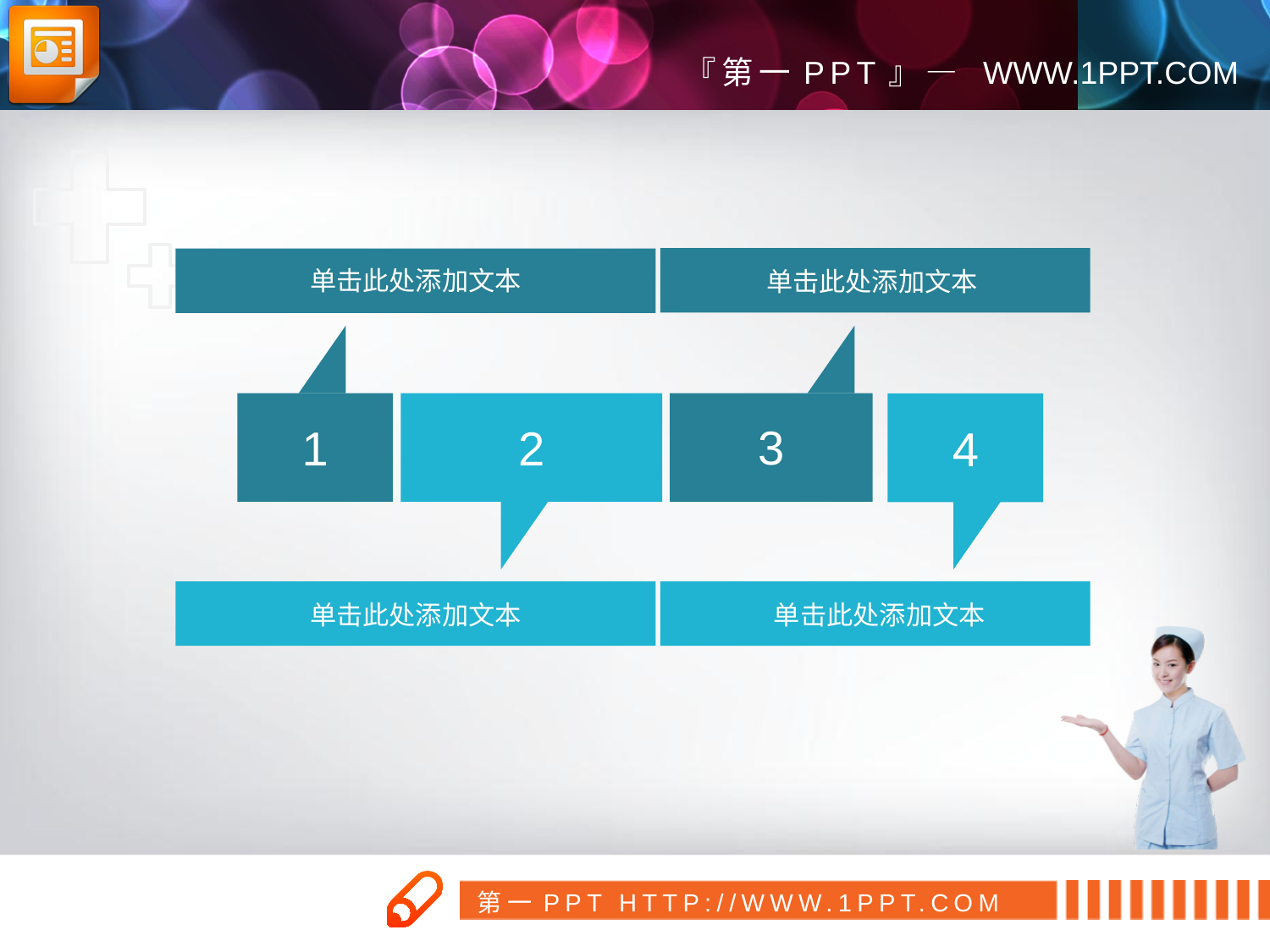

单击此处添加文本

单击此处添加文本

1

3

2

4

单击此处添加文本

单击此处添加文本